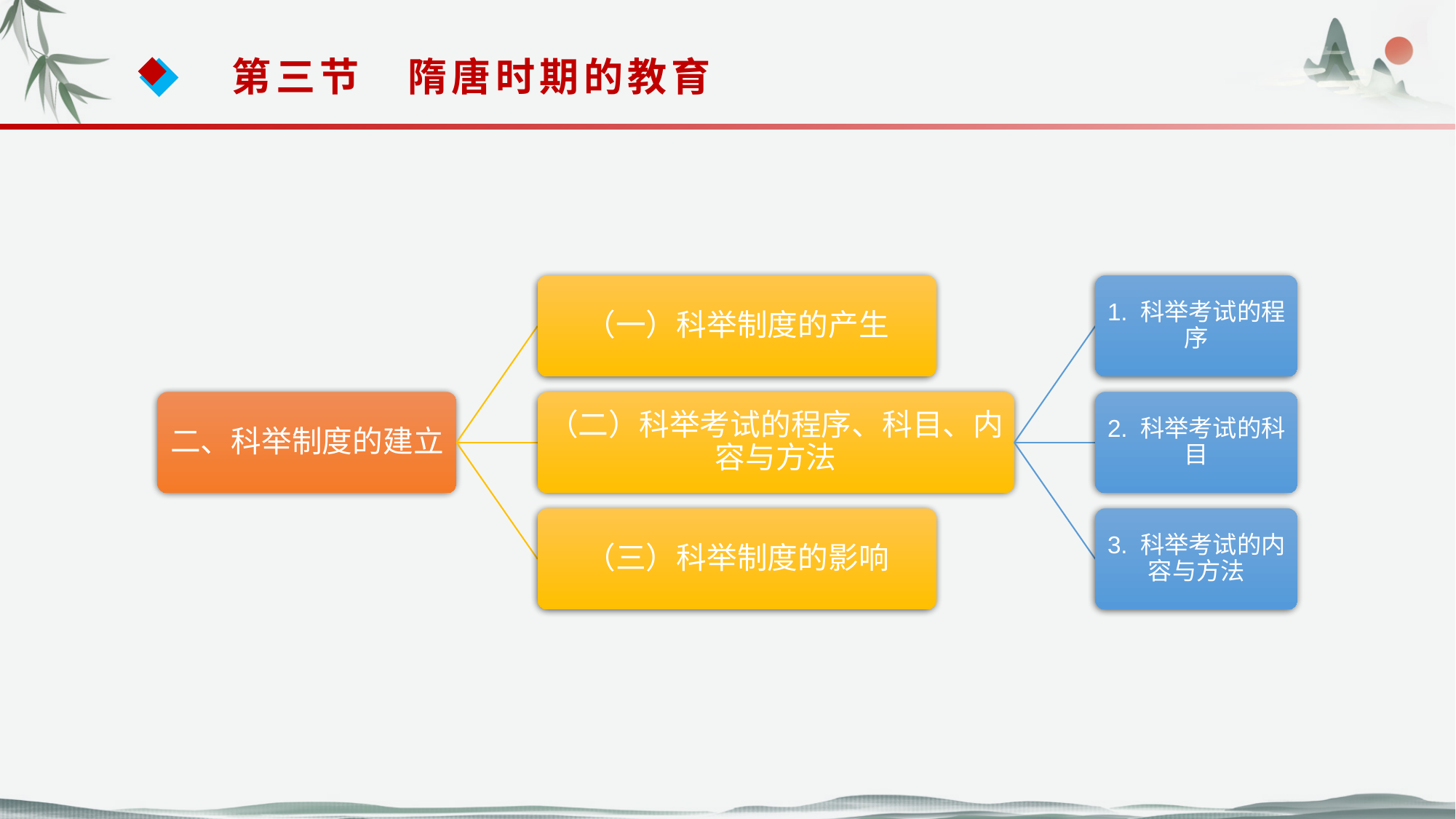

第三节　隋唐时期的教育

（一）科举制度的产生

1. 科举考试的程序

二、科举制度的建立
（二）科举考试的程序、科目、内容与方法

2. 科举考试的科目

（三）科举制度的影响

3. 科举考试的内容与方法